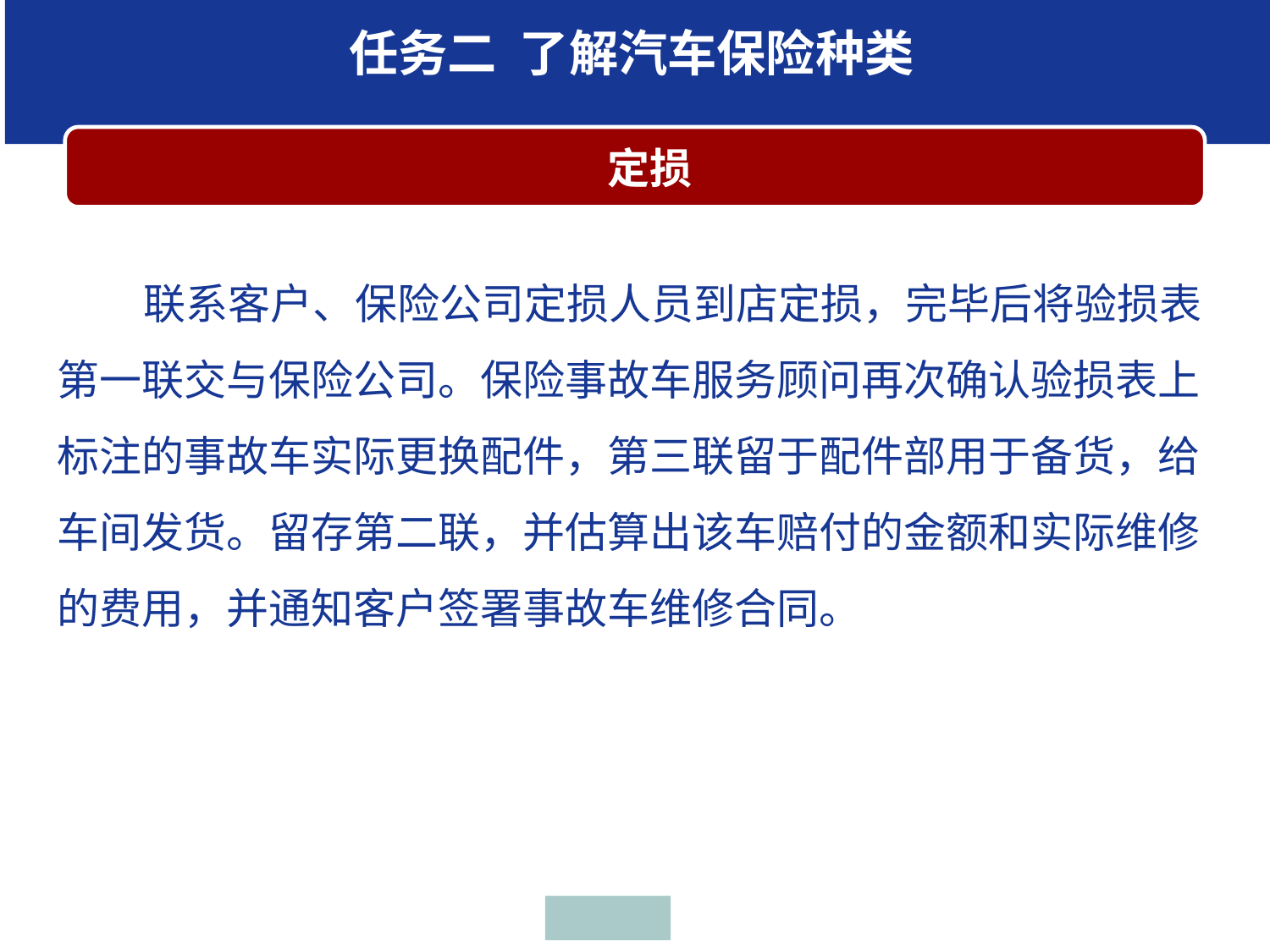

任务二  了解汽车保险种类
  定损
        联系客户、保险公司定损人员到店定损，完毕后将验损表第一联交与保险公司。保险事故车服务顾问再次确认验损表上标注的事故车实际更换配件，第三联留于配件部用于备货，给车间发货。留存第二联，并估算出该车赔付的金额和实际维修的费用，并通知客户签署事故车维修合同。
23